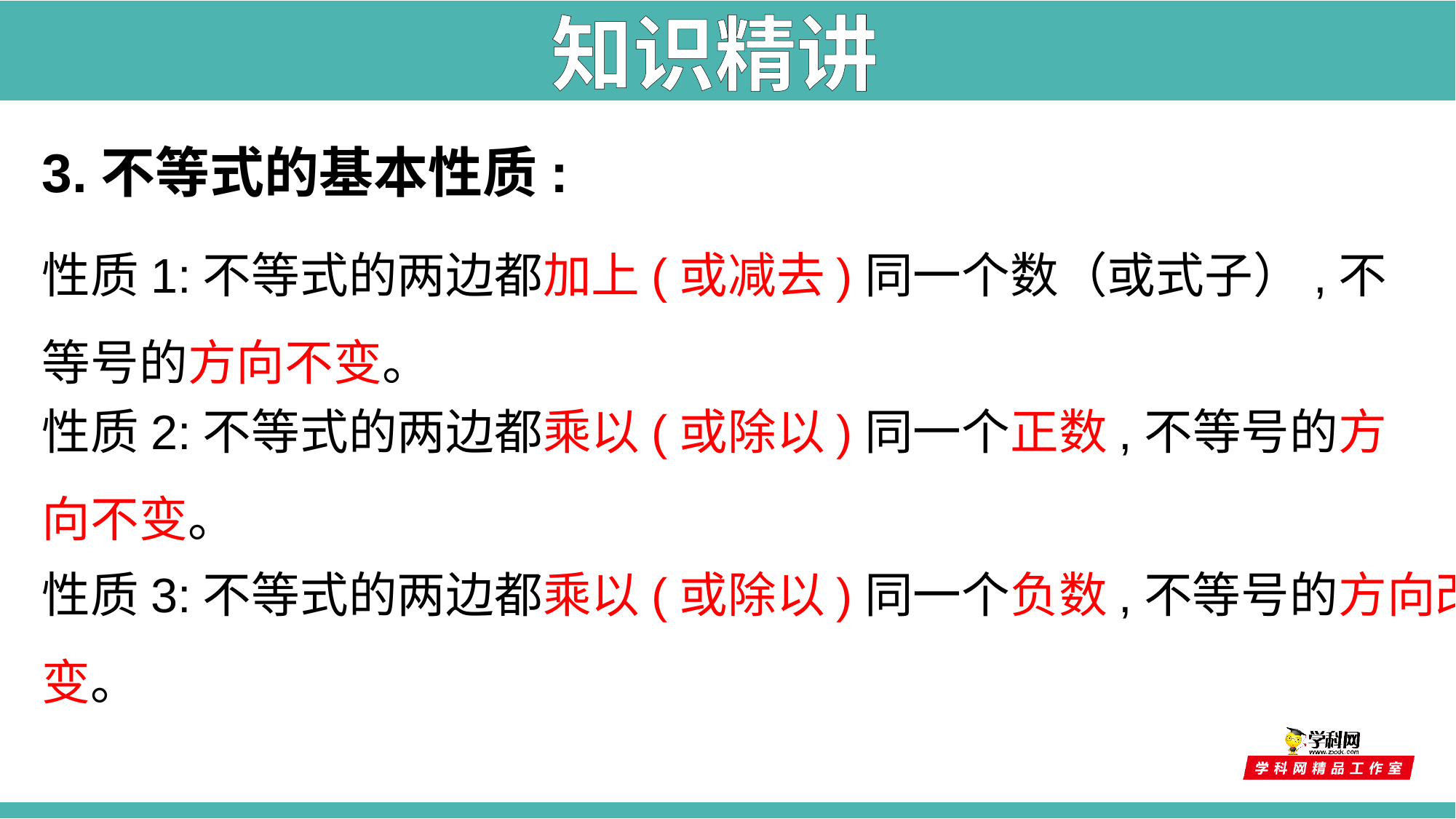

知识精讲
3.不等式的基本性质:
性质1:不等式的两边都加上(或减去)同一个数（或式子）,不等号的方向不变。
性质2:不等式的两边都乘以(或除以)同一个正数,不等号的方向不变。
性质3:不等式的两边都乘以(或除以)同一个负数,不等号的方向改变。